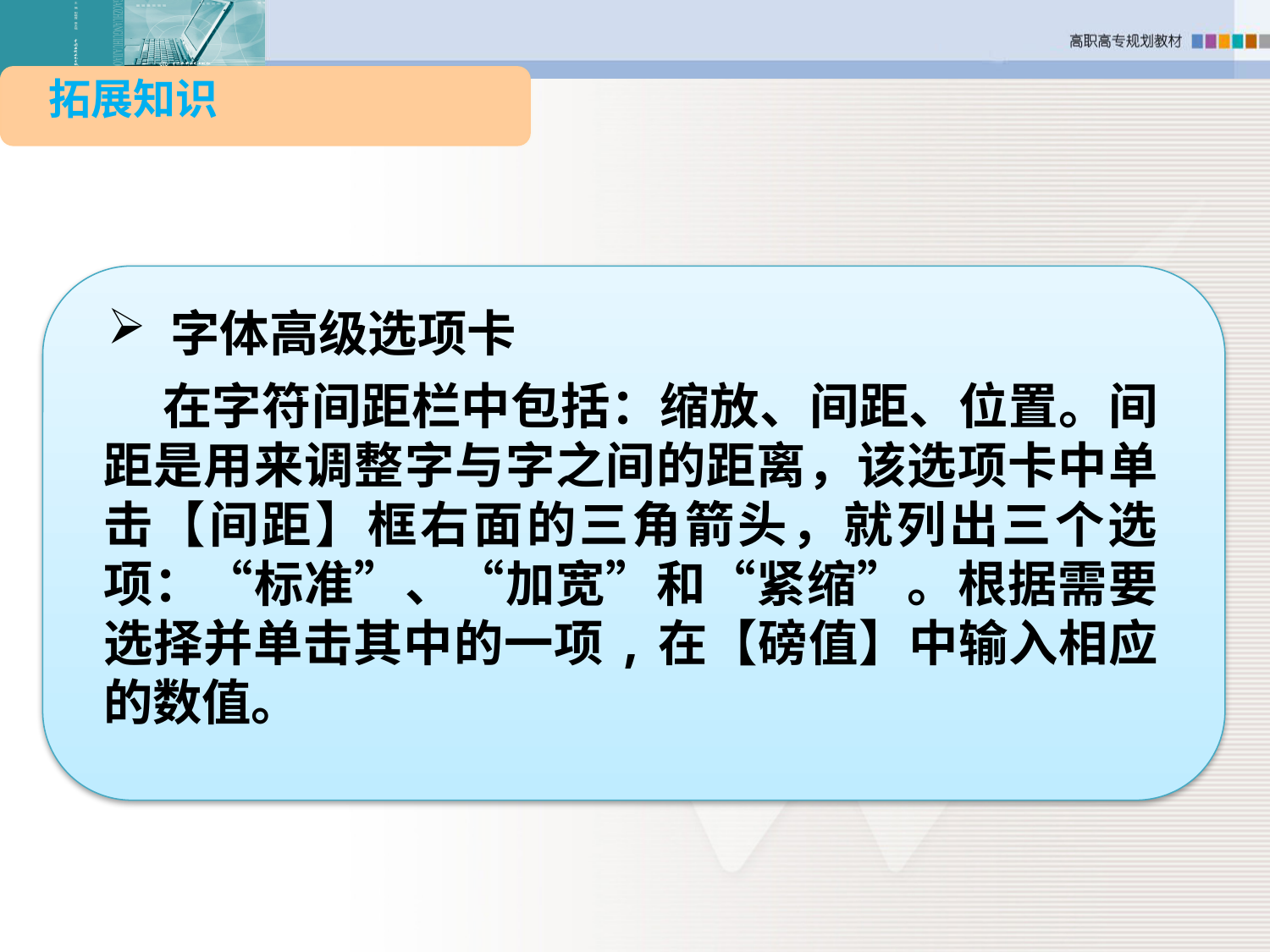

拓展知识

字体高级选项卡
    在字符间距栏中包括：缩放、间距、位置。间距是用来调整字与字之间的距离，该选项卡中单击【间距】框右面的三角箭头，就列出三个选项：“标准”、“加宽”和“紧缩”。根据需要选择并单击其中的一项,在【磅值】中输入相应的数值。